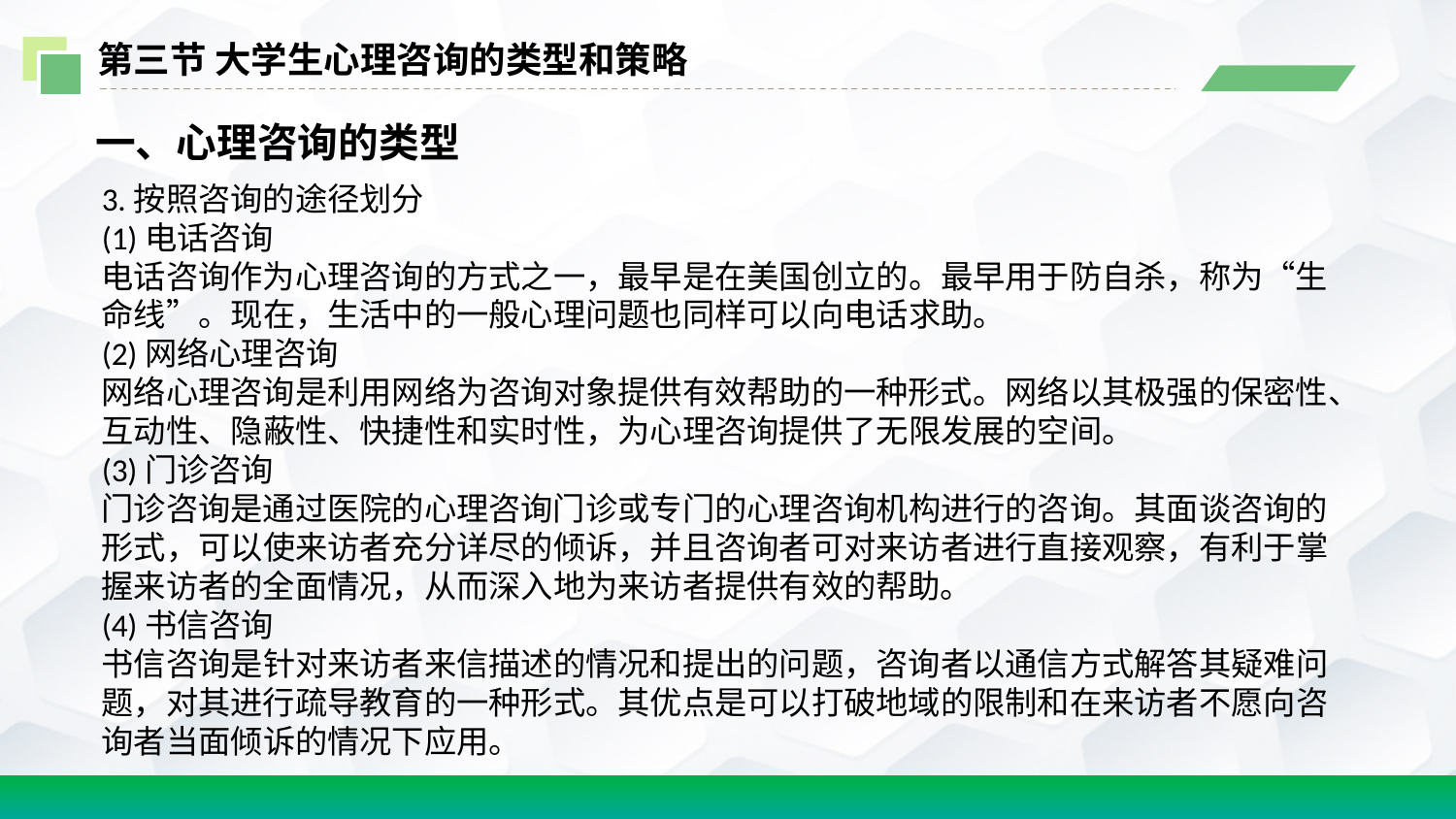

第三节 大学生心理咨询的类型和策略
一、心理咨询的类型
3.按照咨询的途径划分
(1)电话咨询
电话咨询作为心理咨询的方式之一，最早是在美国创立的。最早用于防自杀，称为“生命线”。现在，生活中的一般心理问题也同样可以向电话求助。
(2)网络心理咨询
网络心理咨询是利用网络为咨询对象提供有效帮助的一种形式。网络以其极强的保密性、互动性、隐蔽性、快捷性和实时性，为心理咨询提供了无限发展的空间。
(3)门诊咨询
门诊咨询是通过医院的心理咨询门诊或专门的心理咨询机构进行的咨询。其面谈咨询的形式，可以使来访者充分详尽的倾诉，并且咨询者可对来访者进行直接观察，有利于掌握来访者的全面情况，从而深入地为来访者提供有效的帮助。
(4)书信咨询
书信咨询是针对来访者来信描述的情况和提出的问题，咨询者以通信方式解答其疑难问题，对其进行疏导教育的一种形式。其优点是可以打破地域的限制和在来访者不愿向咨询者当面倾诉的情况下应用。